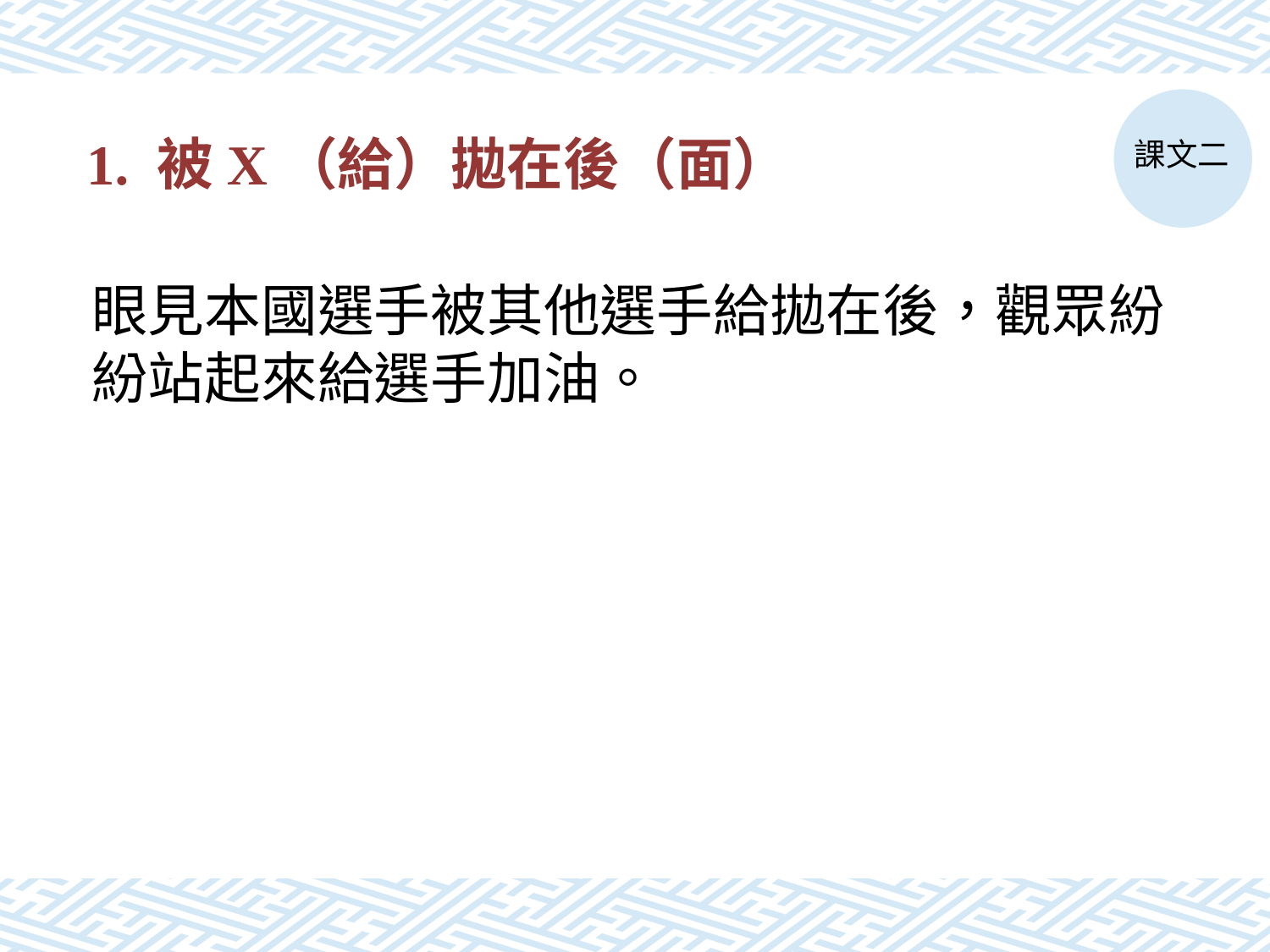

課文二
# 1. 被X（給）拋在後（面）
眼見本國選手被其他選手給拋在後，觀眾紛紛站起來給選手加油。